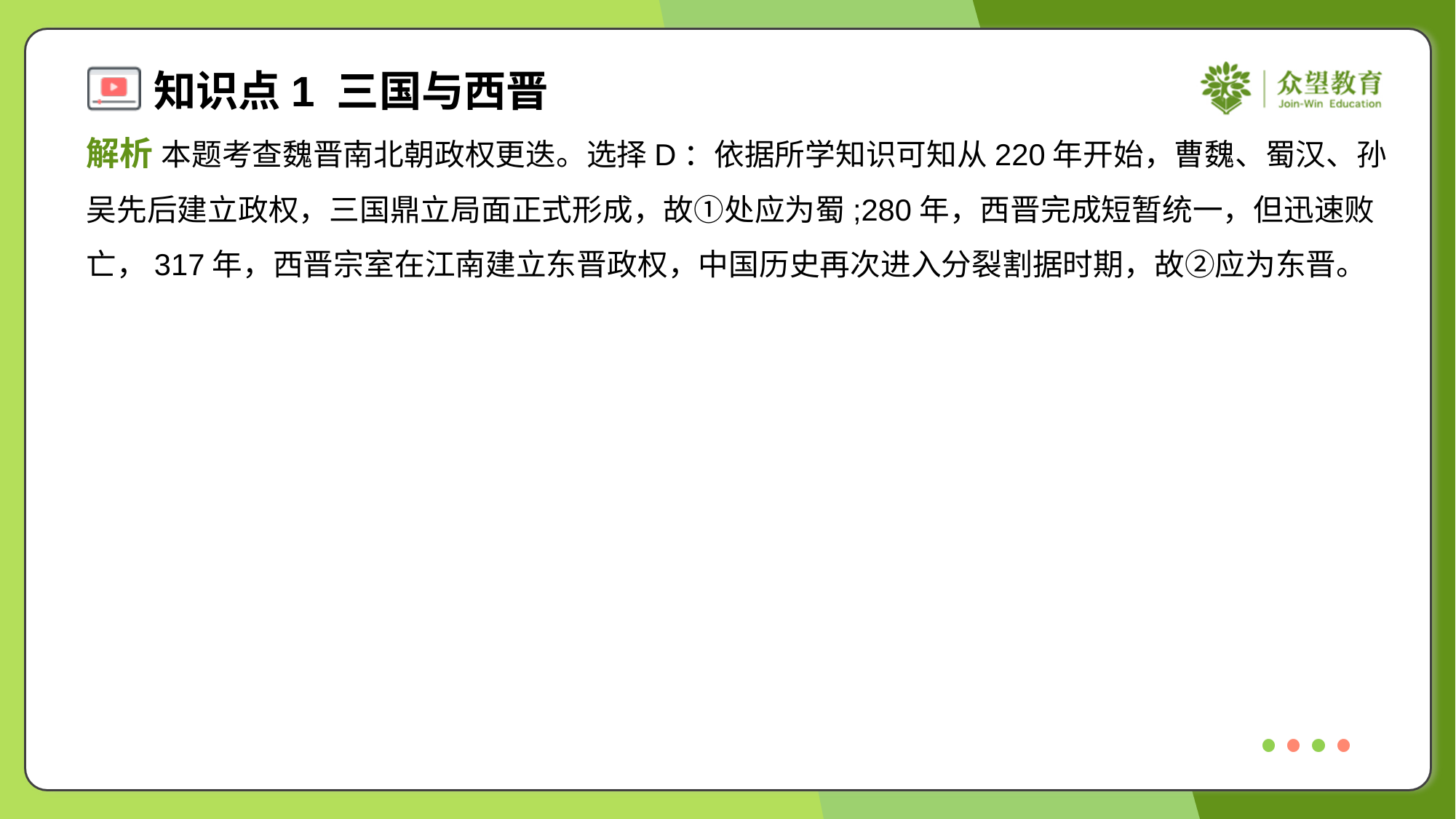

解析 本题考查魏晋南北朝政权更迭。选择D：依据所学知识可知从220年开始，曹魏、蜀汉、孙
吴先后建立政权，三国鼎立局面正式形成，故①处应为蜀;280年，西晋完成短暂统一，但迅速败
亡，317年，西晋宗室在江南建立东晋政权，中国历史再次进入分裂割据时期，故②应为东晋。